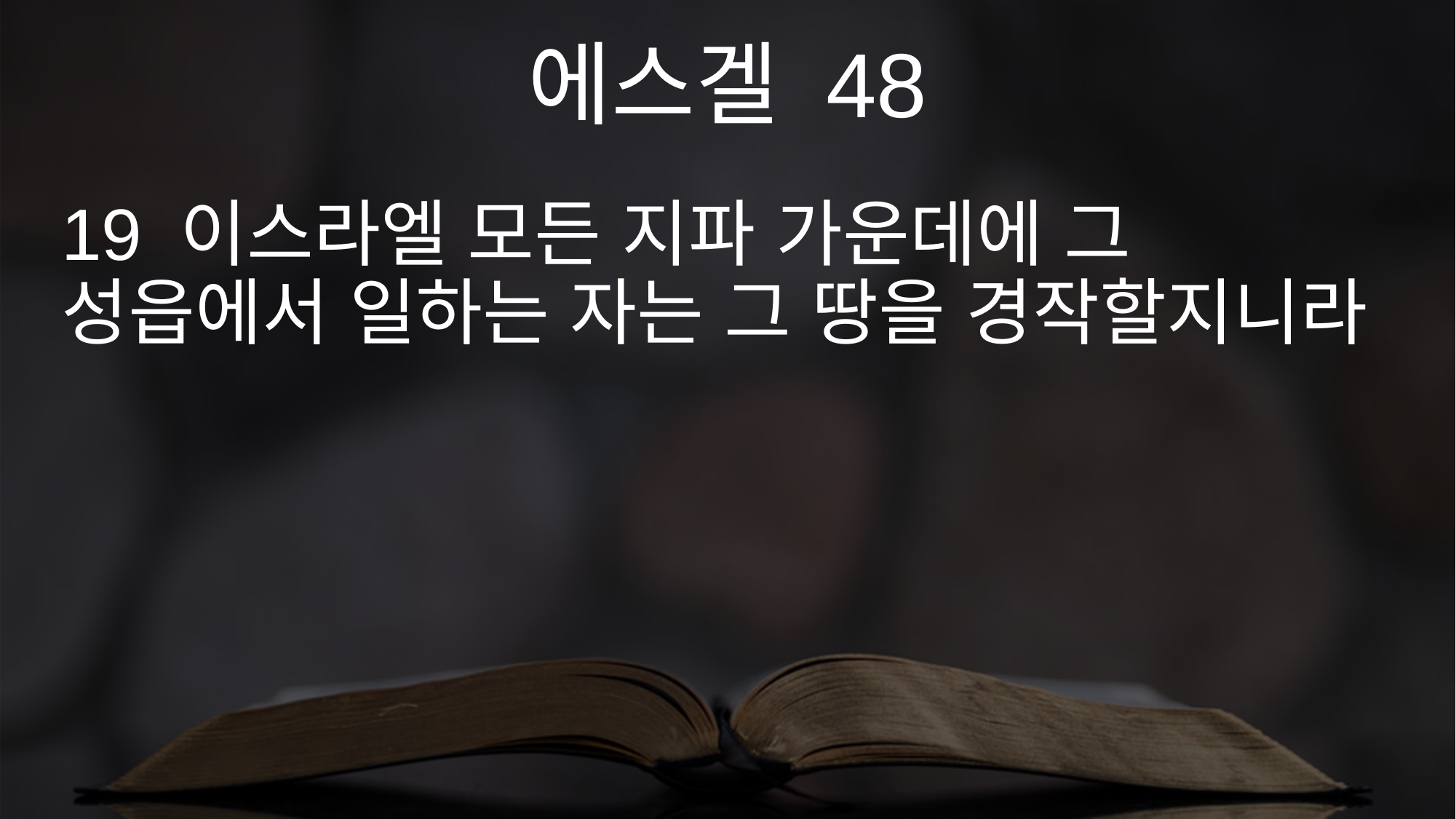

에스겔 48
19 이스라엘 모든 지파 가운데에 그 성읍에서 일하는 자는 그 땅을 경작할지니라